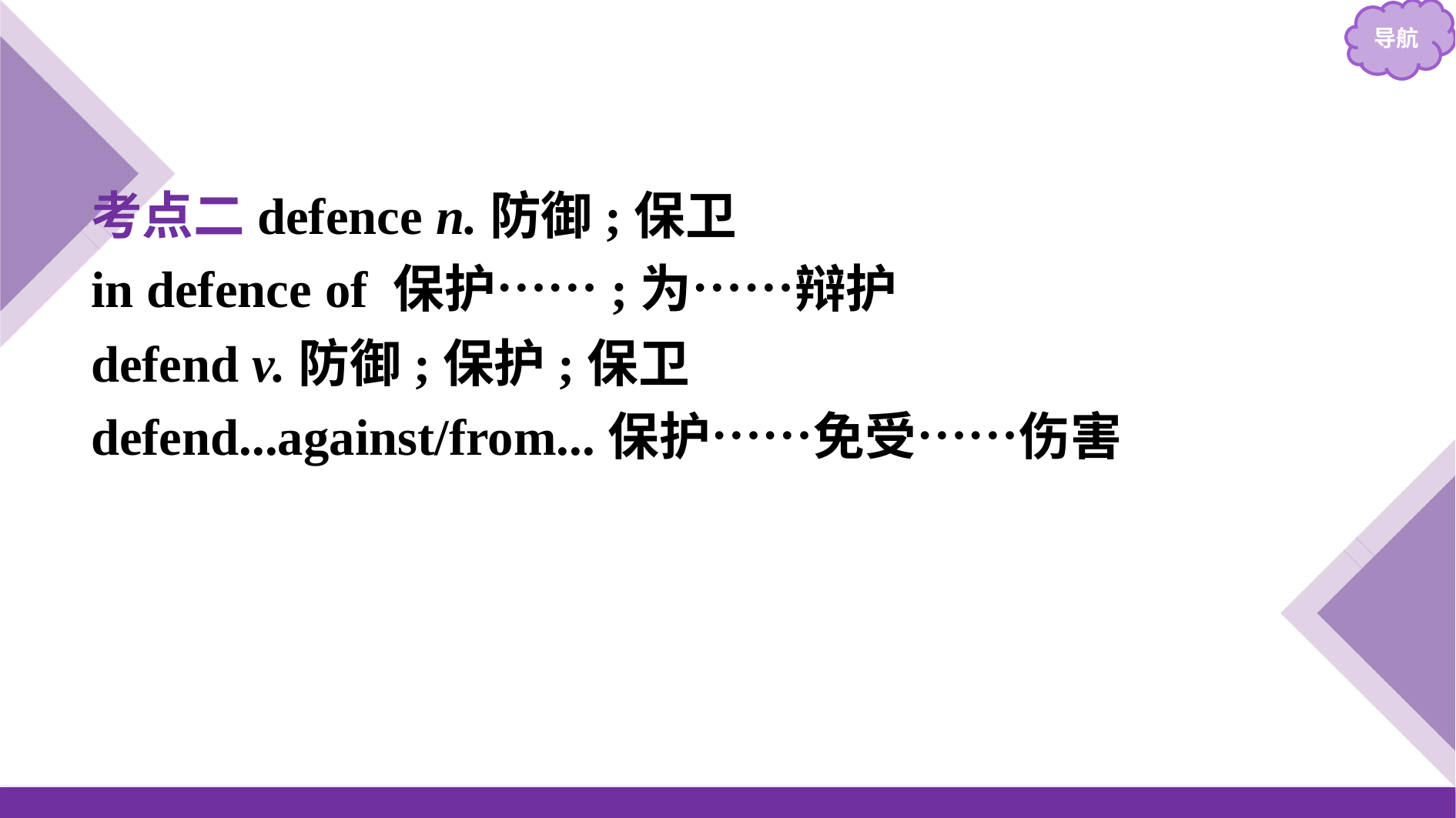

考点二defence n.防御;保卫
in defence of 保护……;为……辩护
defend v.防御;保护;保卫
defend...against/from...保护……免受……伤害